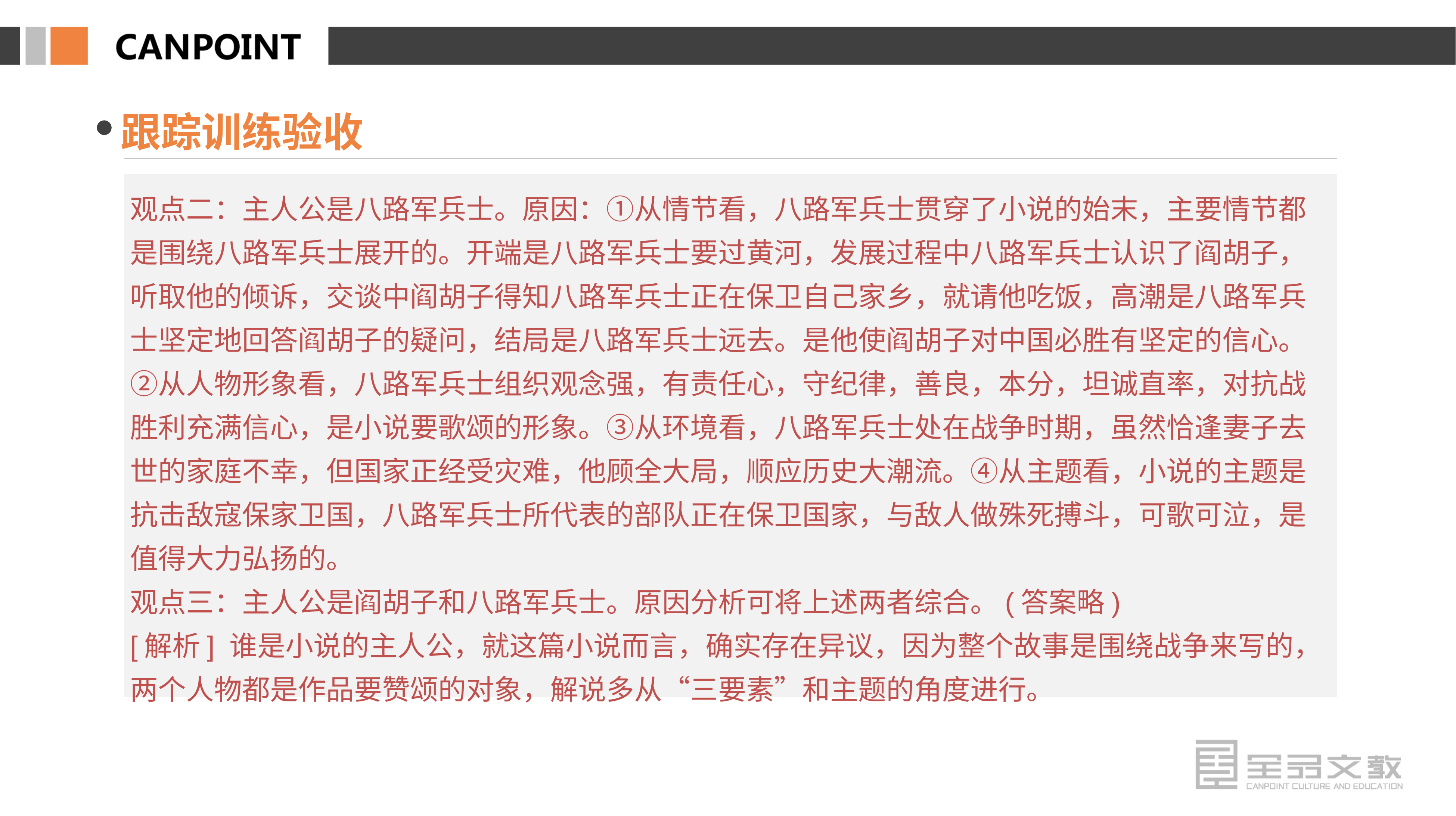

跟踪训练验收

观点二：主人公是八路军兵士。原因：①从情节看，八路军兵士贯穿了小说的始末，主要情节都是围绕八路军兵士展开的。开端是八路军兵士要过黄河，发展过程中八路军兵士认识了阎胡子，听取他的倾诉，交谈中阎胡子得知八路军兵士正在保卫自己家乡，就请他吃饭，高潮是八路军兵士坚定地回答阎胡子的疑问，结局是八路军兵士远去。是他使阎胡子对中国必胜有坚定的信心。②从人物形象看，八路军兵士组织观念强，有责任心，守纪律，善良，本分，坦诚直率，对抗战胜利充满信心，是小说要歌颂的形象。③从环境看，八路军兵士处在战争时期，虽然恰逢妻子去世的家庭不幸，但国家正经受灾难，他顾全大局，顺应历史大潮流。④从主题看，小说的主题是抗击敌寇保家卫国，八路军兵士所代表的部队正在保卫国家，与敌人做殊死搏斗，可歌可泣，是值得大力弘扬的。
观点三：主人公是阎胡子和八路军兵士。原因分析可将上述两者综合。(答案略)
[解析] 谁是小说的主人公，就这篇小说而言，确实存在异议，因为整个故事是围绕战争来写的，两个人物都是作品要赞颂的对象，解说多从“三要素”和主题的角度进行。